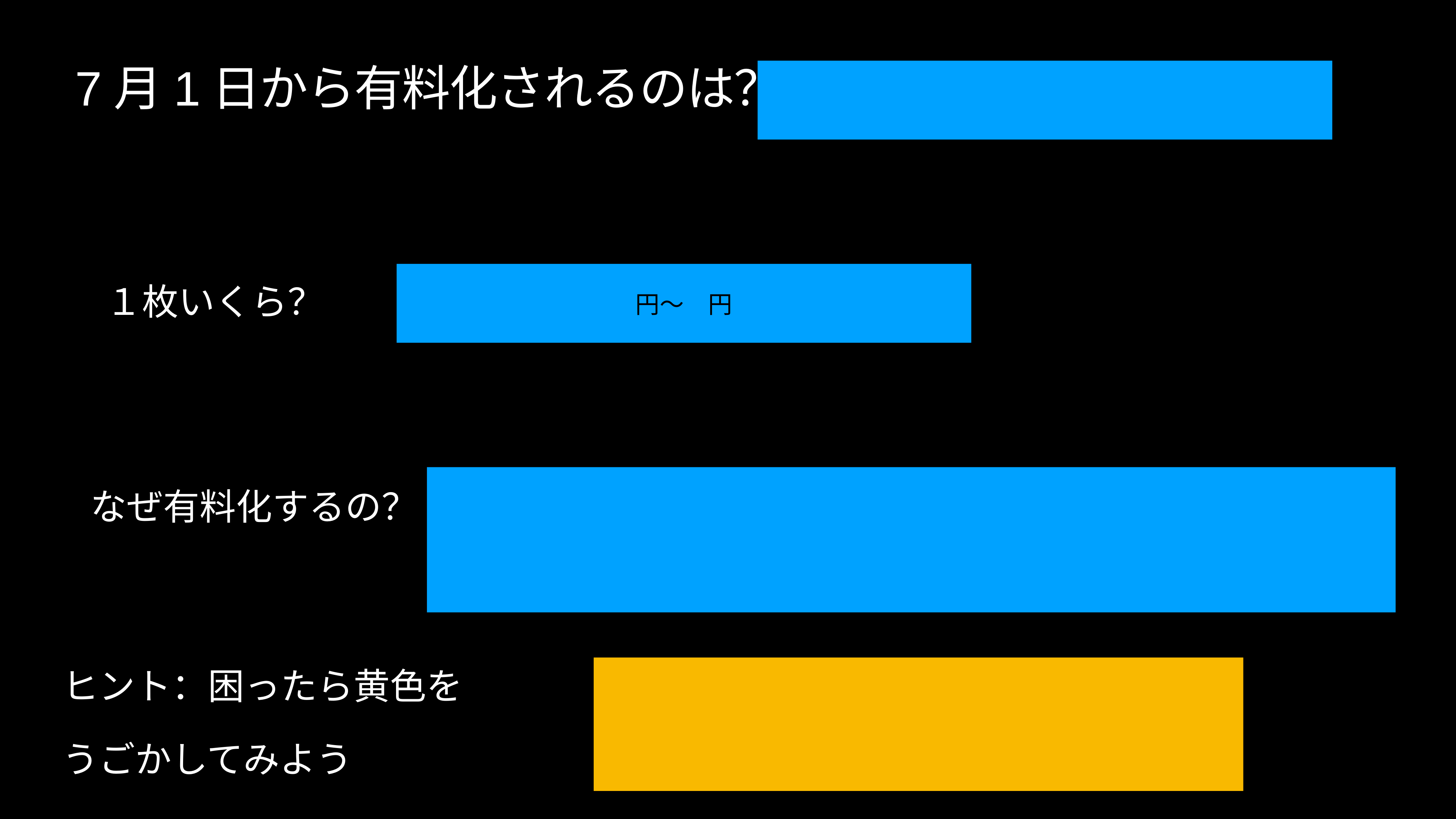

# 7月1日から有料化されるのは？

円〜　円
１枚いくら？

なぜ有料化するの？
ヒント：困ったら黄色を
うごかしてみよう

レジ袋有料化　なぜ　で検索